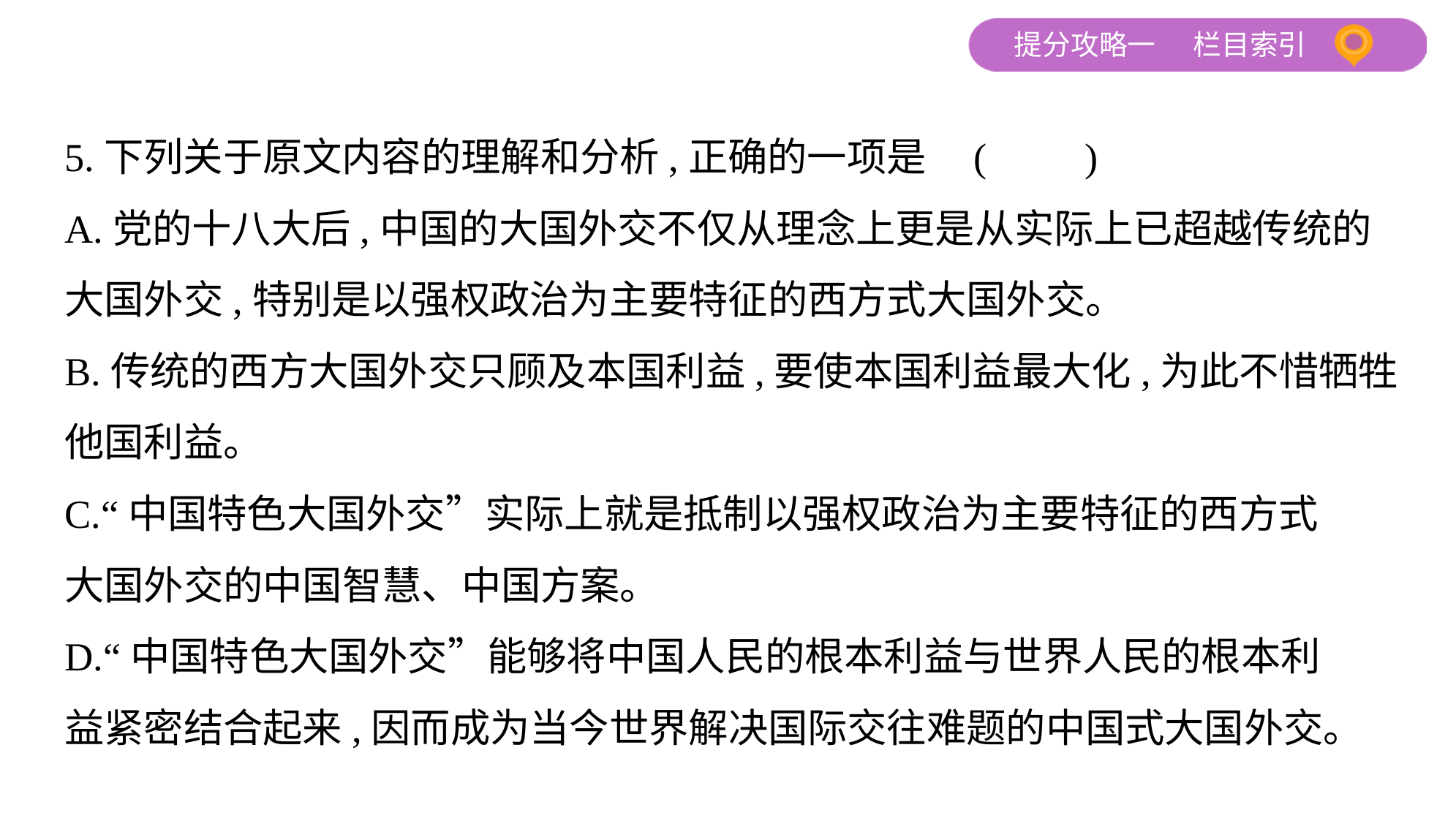

5.下列关于原文内容的理解和分析,正确的一项是 (　　)
A.党的十八大后,中国的大国外交不仅从理念上更是从实际上已超越传统的
大国外交,特别是以强权政治为主要特征的西方式大国外交。
B.传统的西方大国外交只顾及本国利益,要使本国利益最大化,为此不惜牺牲
他国利益。
C.“中国特色大国外交”实际上就是抵制以强权政治为主要特征的西方式
大国外交的中国智慧、中国方案。
D.“中国特色大国外交”能够将中国人民的根本利益与世界人民的根本利
益紧密结合起来,因而成为当今世界解决国际交往难题的中国式大国外交。